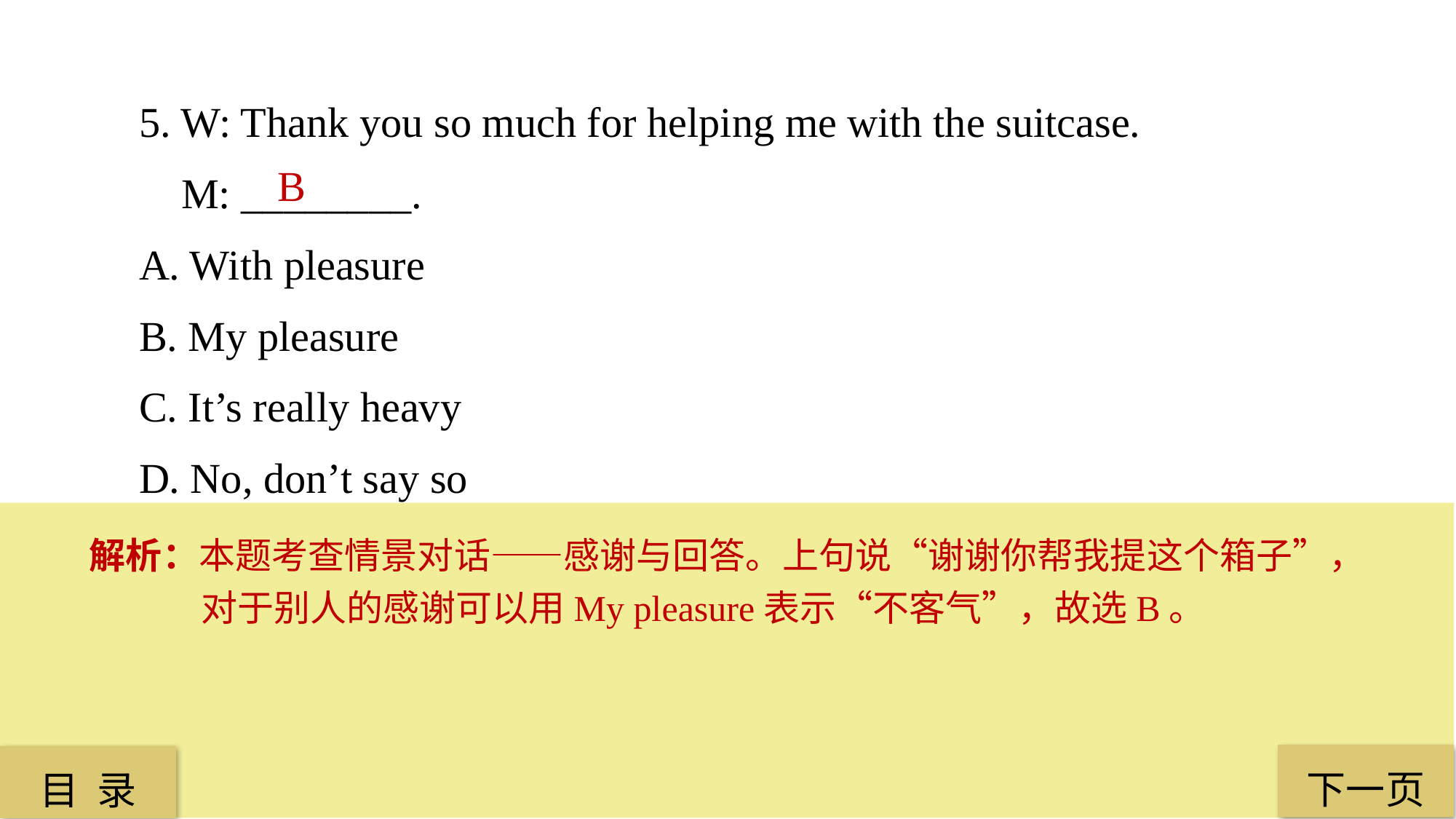

5. W: Thank you so much for helping me with the suitcase.
    M: ________.
A. With pleasure
B. My pleasure
C. It’s really heavy
D. No, don’t say so
 B
解析：本题考查情景对话——感谢与回答。上句说“谢谢你帮我提这个箱子”，对于别人的感谢可以用My pleasure表示“不客气”，故选B。